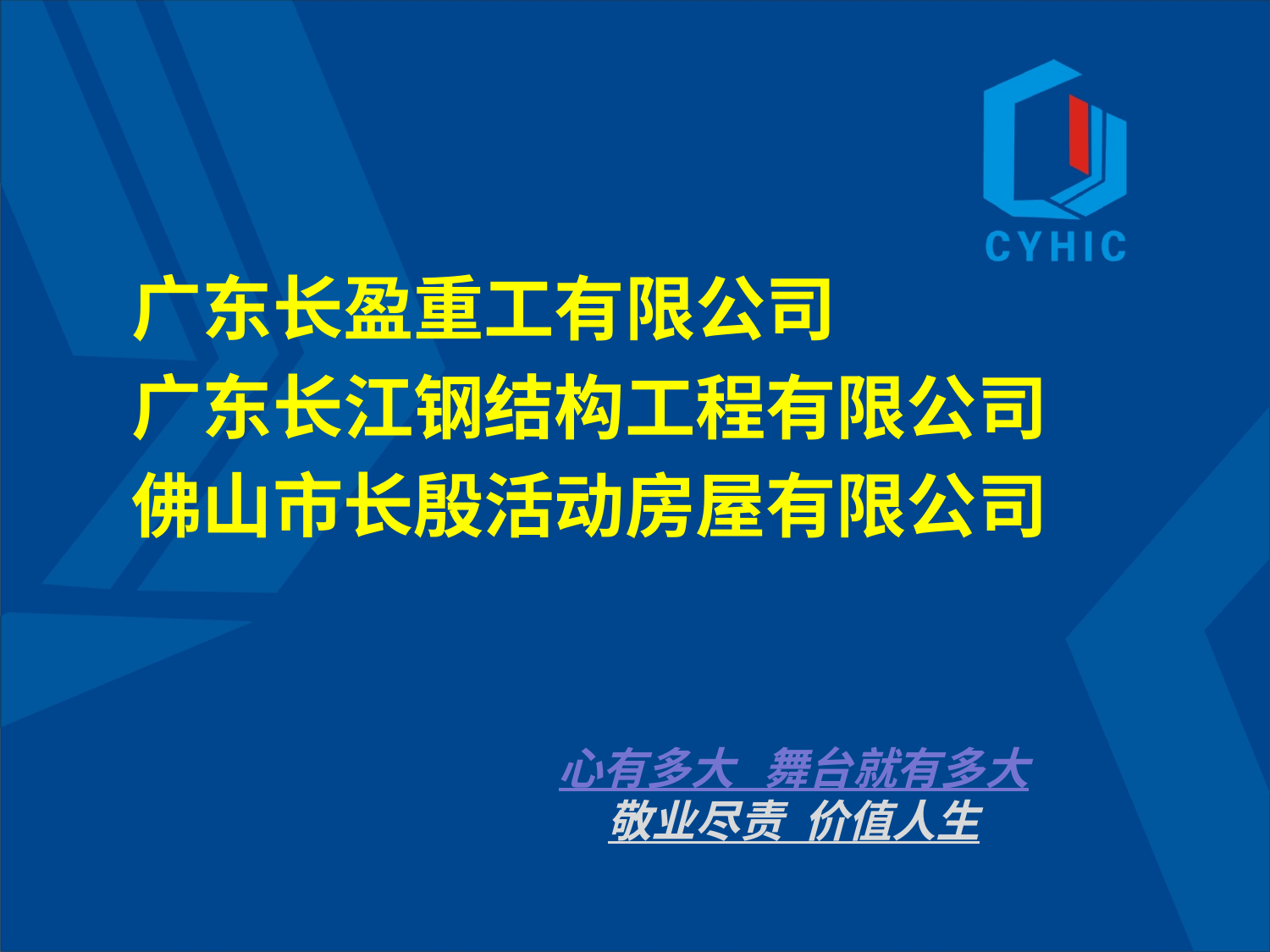

广东长盈重工有限公司
广东长江钢结构工程有限公司
佛山市长殷活动房屋有限公司

心有多大   舞台就有多大
敬业尽责  价值人生